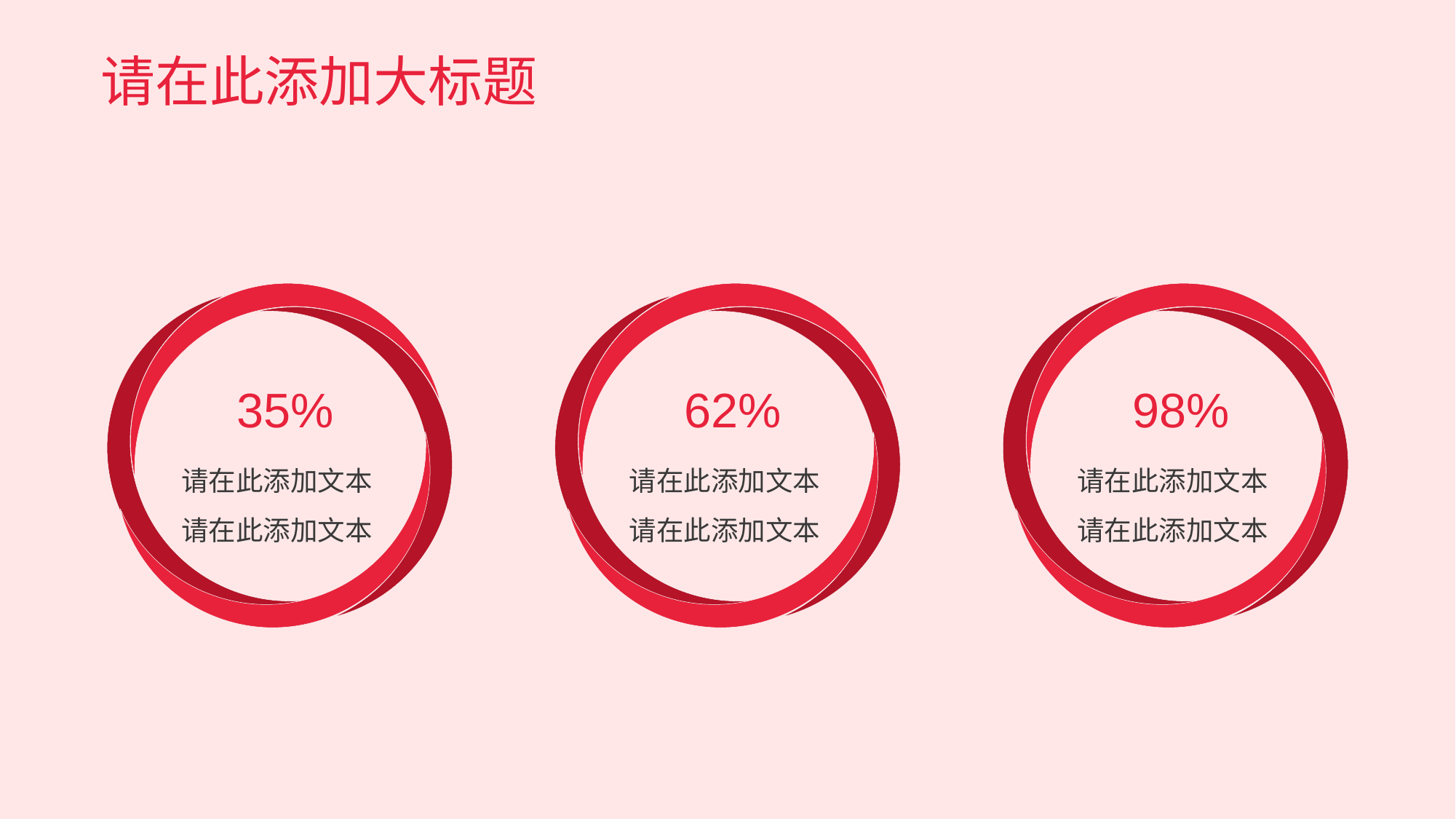

# 请在此添加大标题

35%
62%
98%

请在此添加文本请在此添加文本
请在此添加文本请在此添加文本
请在此添加文本请在此添加文本